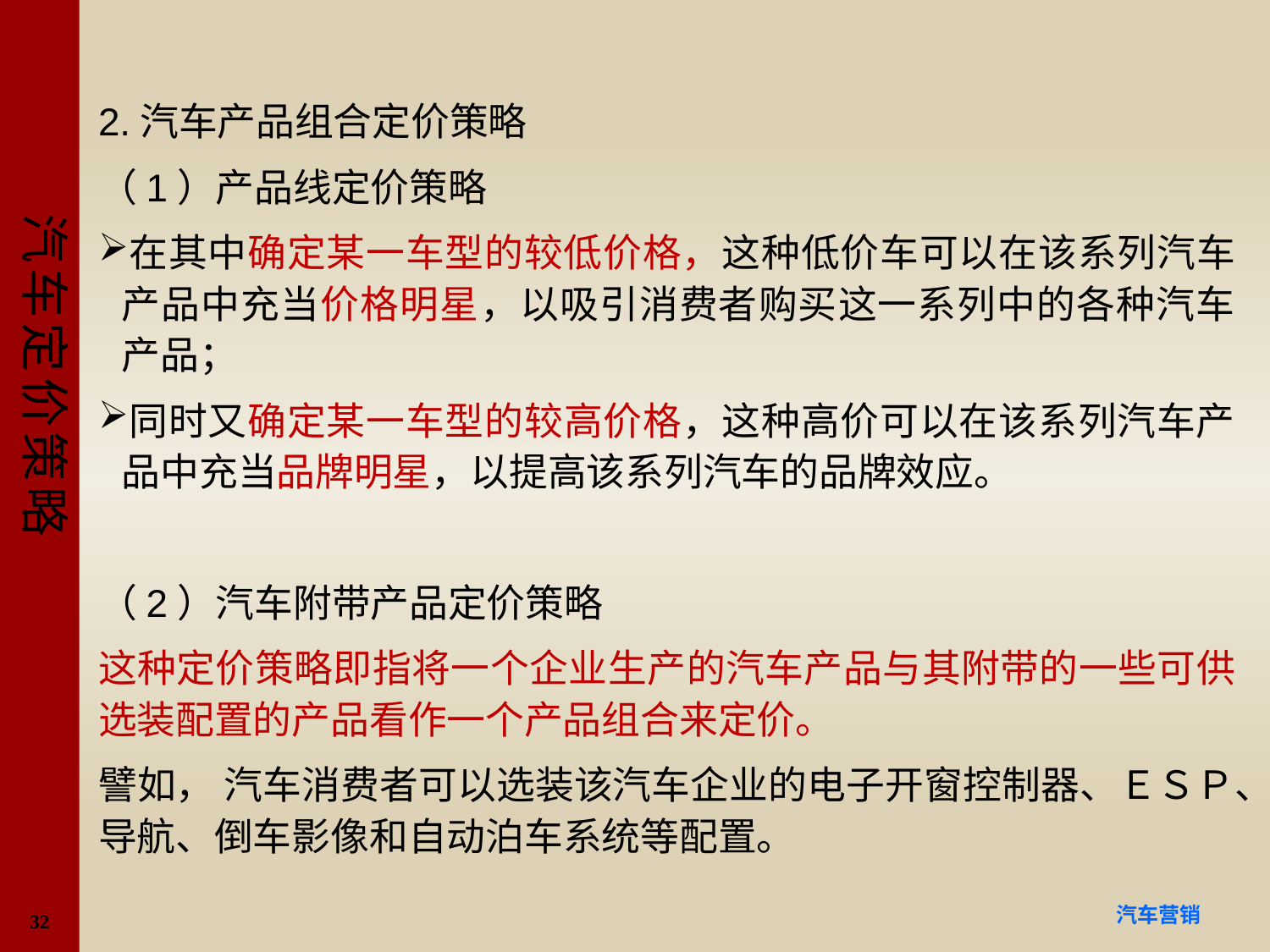

#
2.汽车产品组合定价策略
（1）产品线定价策略
在其中确定某一车型的较低价格，这种低价车可以在该系列汽车产品中充当价格明星，以吸引消费者购买这一系列中的各种汽车产品；
同时又确定某一车型的较高价格，这种高价可以在该系列汽车产品中充当品牌明星，以提高该系列汽车的品牌效应。

（2）汽车附带产品定价策略
这种定价策略即指将一个企业生产的汽车产品与其附带的一些可供选装配置的产品看作一个产品组合来定价。
譬如， 汽车消费者可以选装该汽车企业的电子开窗控制器、ＥＳＰ、导航、倒车影像和自动泊车系统等配置。
32